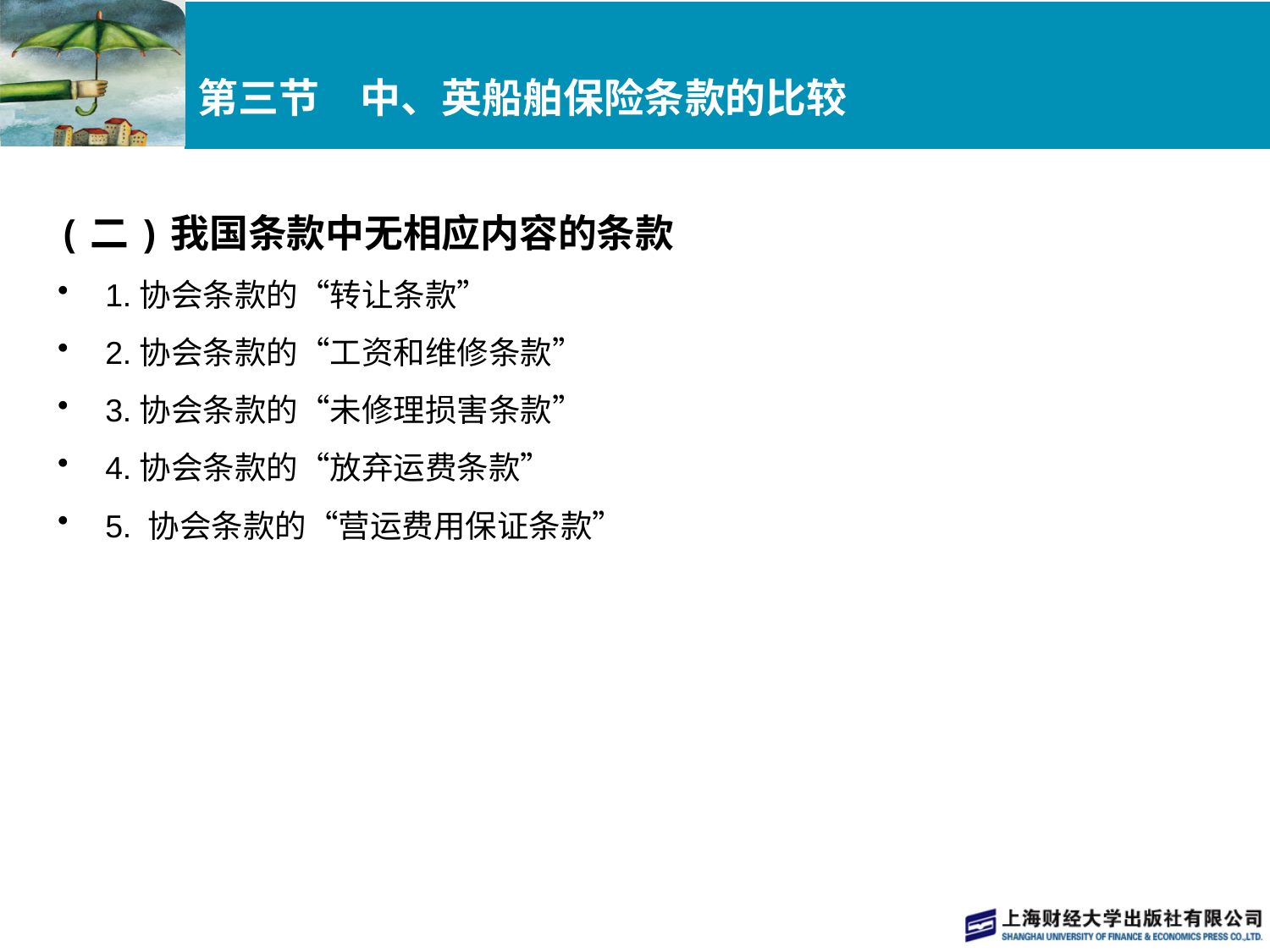

# 第三节　中、英船舶保险条款的比较
(二)我国条款中无相应内容的条款
1.协会条款的“转让条款”
2.协会条款的“工资和维修条款”
3.协会条款的“未修理损害条款”
4.协会条款的“放弃运费条款”
5. 协会条款的“营运费用保证条款”